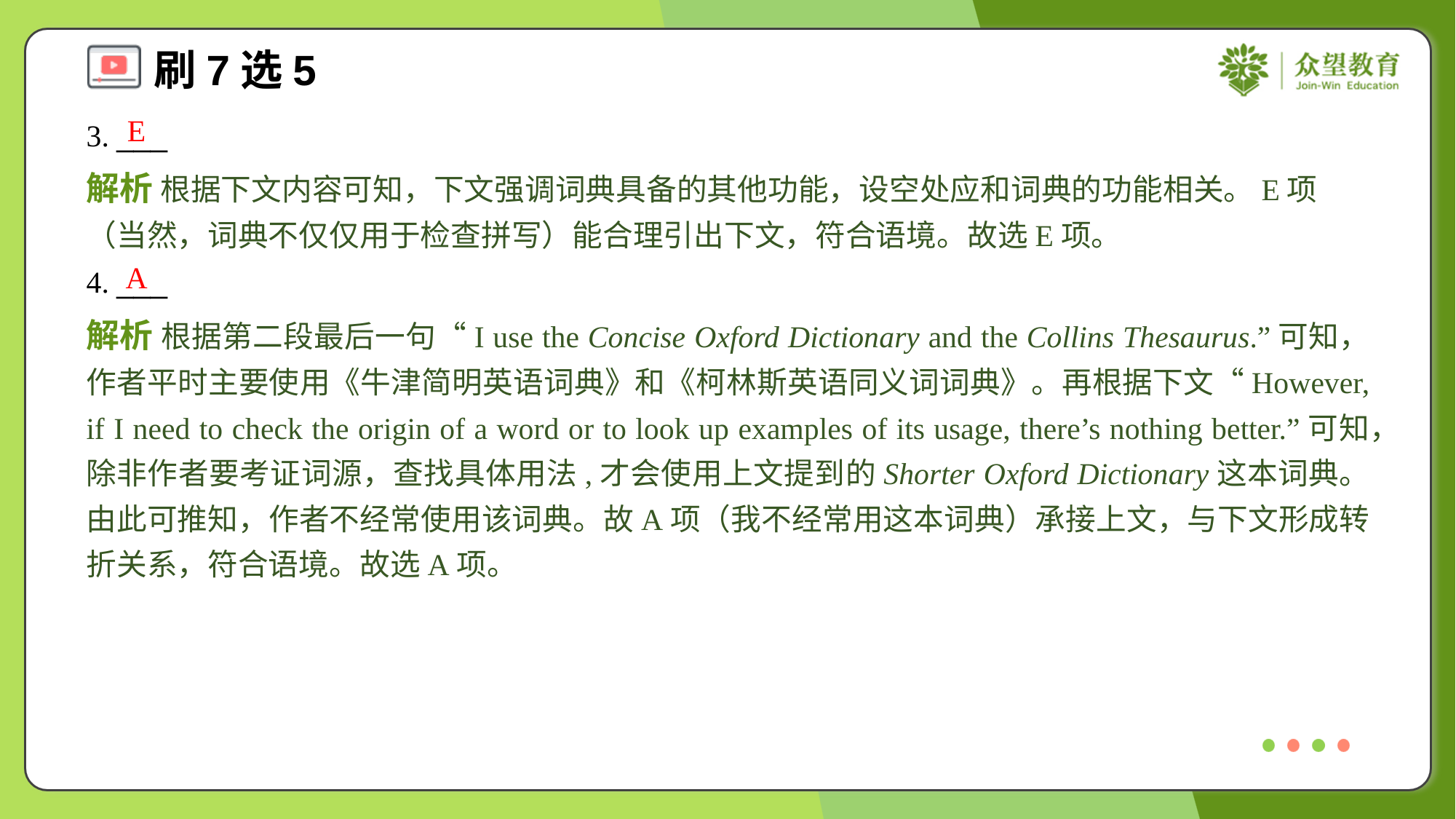

E
3. ___
解析 根据下文内容可知，下文强调词典具备的其他功能，设空处应和词典的功能相关。E项（当然，词典不仅仅用于检查拼写）能合理引出下文，符合语境。故选E项。
A
4. ___
解析 根据第二段最后一句“I use the Concise Oxford Dictionary and the Collins Thesaurus.”可知，作者平时主要使用《牛津简明英语词典》和《柯林斯英语同义词词典》。再根据下文“However, if I need to check the origin of a word or to look up examples of its usage, there’s nothing better.”可知，除非作者要考证词源，查找具体用法,才会使用上文提到的Shorter Oxford Dictionary这本词典。由此可推知，作者不经常使用该词典。故A项（我不经常用这本词典）承接上文，与下文形成转折关系，符合语境。故选A项。